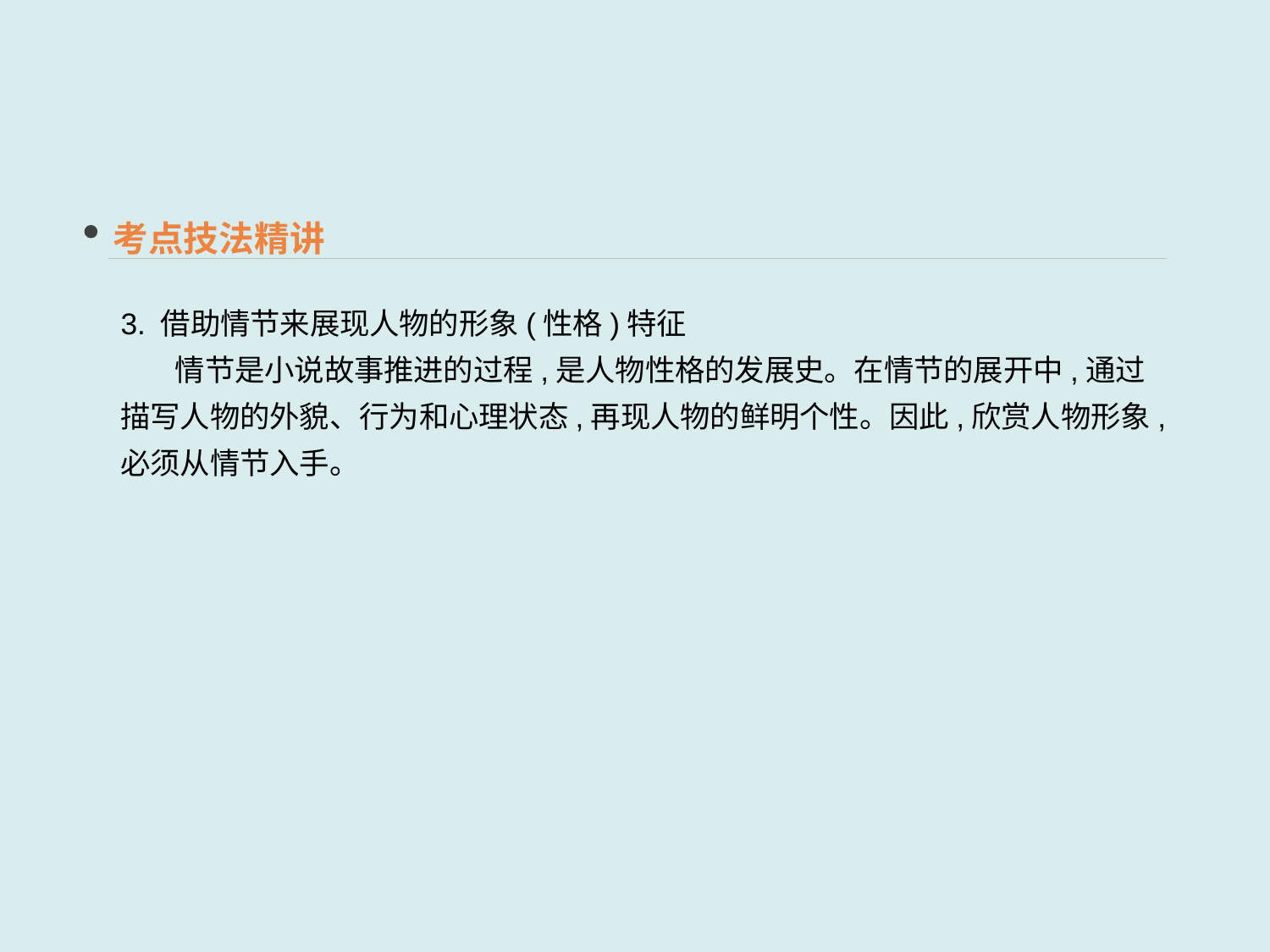

考点技法精讲

3. 借助情节来展现人物的形象(性格)特征
       情节是小说故事推进的过程,是人物性格的发展史。在情节的展开中,通过描写人物的外貌、行为和心理状态,再现人物的鲜明个性。因此,欣赏人物形象,必须从情节入手。